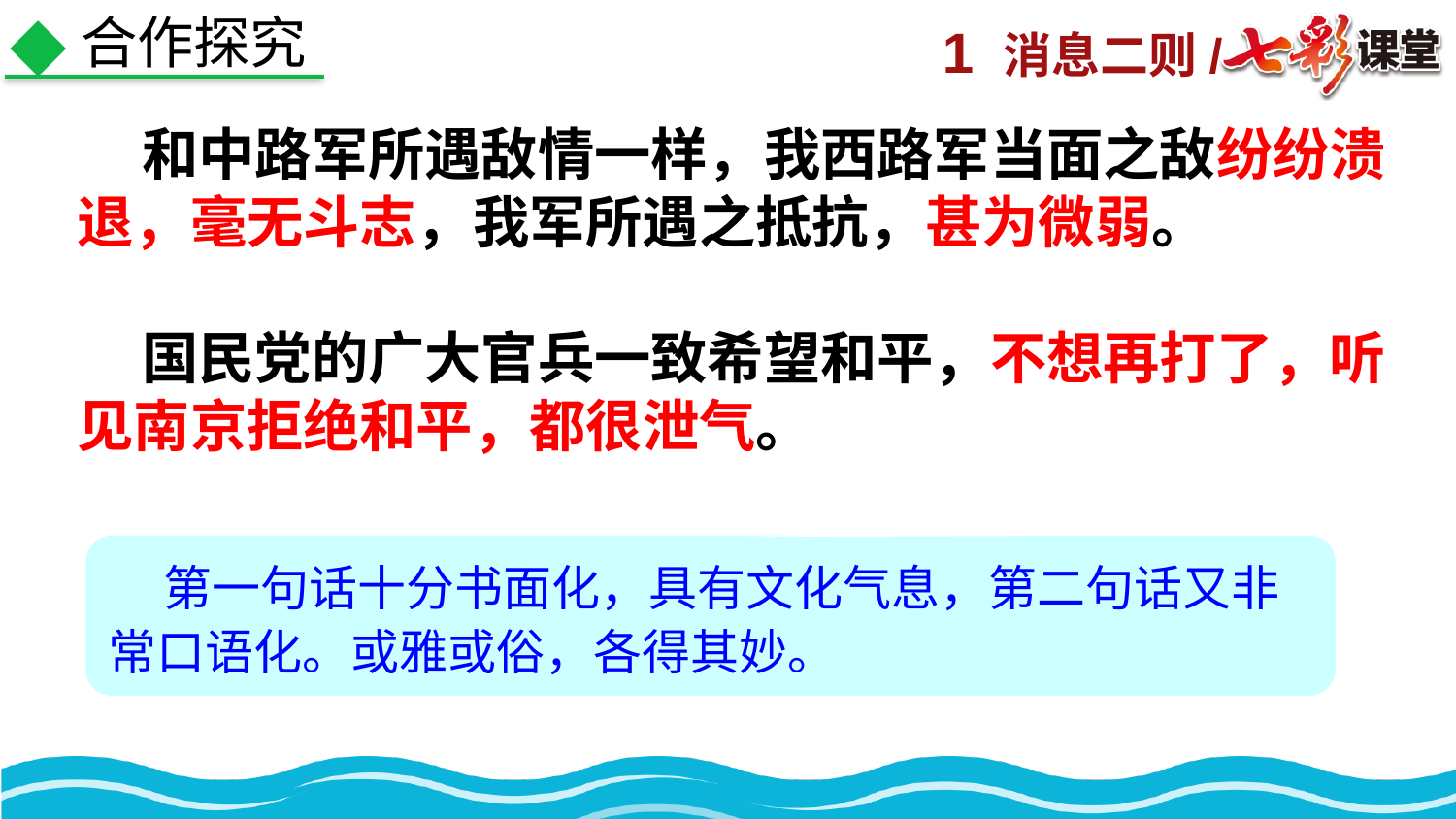

合作探究

    和中路军所遇敌情一样，我西路军当面之敌纷纷溃退，毫无斗志，我军所遇之抵抗，甚为微弱。

    国民党的广大官兵一致希望和平，不想再打了，听见南京拒绝和平，都很泄气。
    第一句话十分书面化，具有文化气息，第二句话又非常口语化。或雅或俗，各得其妙。